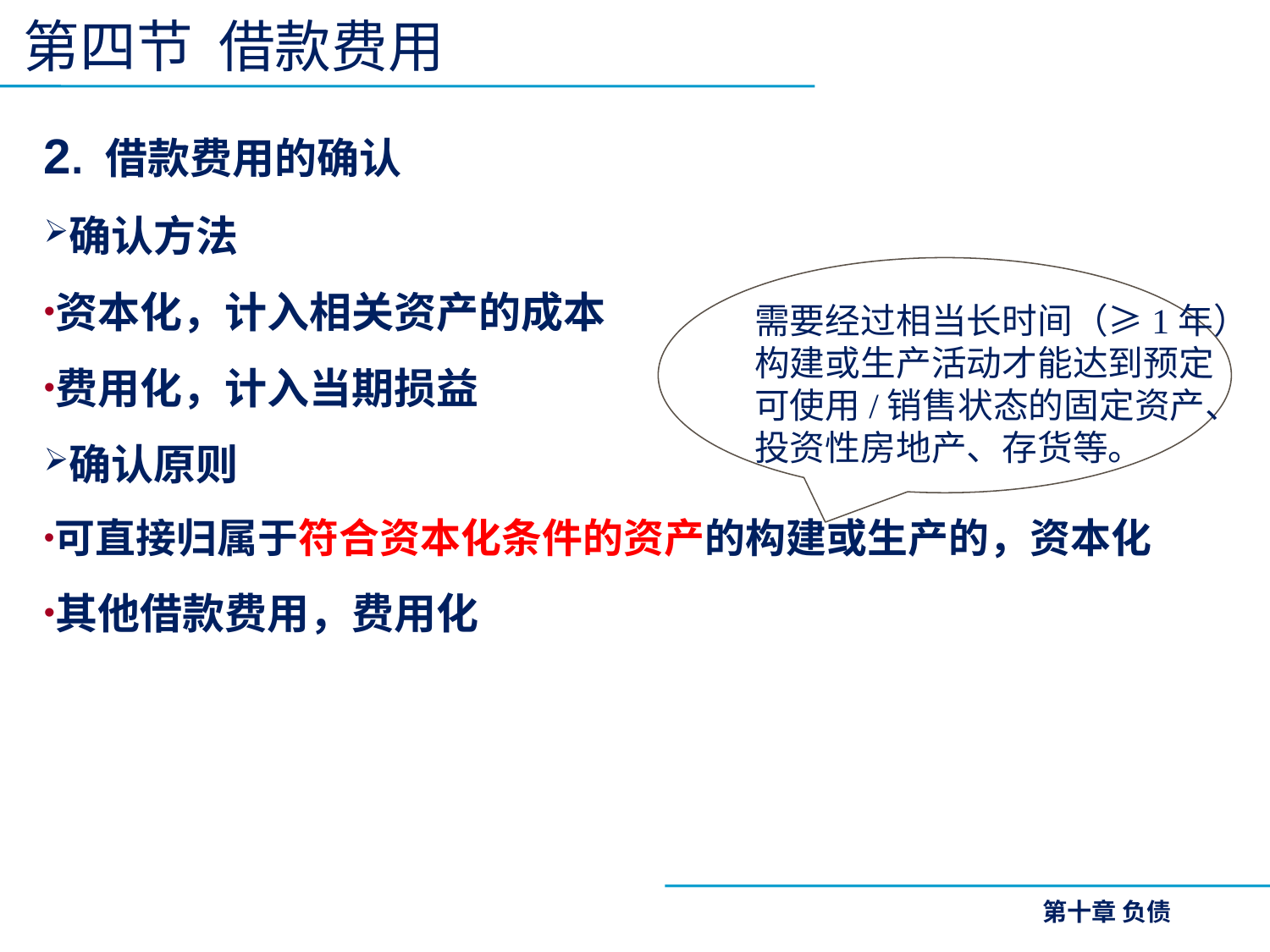

第四节  借款费用
2. 借款费用的确认
确认方法
资本化，计入相关资产的成本
费用化，计入当期损益
确认原则
可直接归属于符合资本化条件的资产的构建或生产的，资本化
其他借款费用，费用化

需要经过相当长时间（≥1年）
构建或生产活动才能达到预定
可使用/销售状态的固定资产、
投资性房地产、存货等。